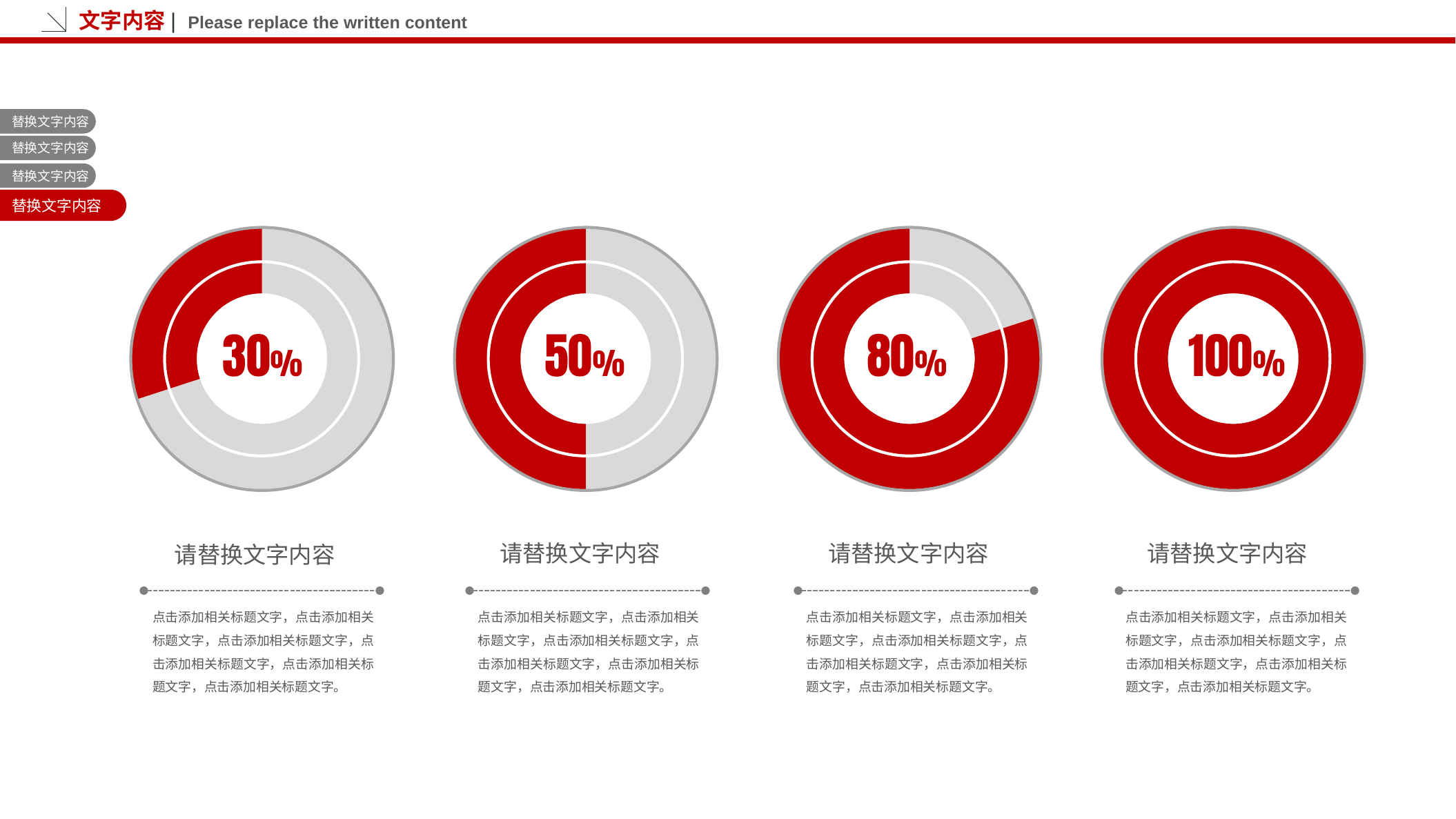

文字内容|  Please replace the written content

替换文字内容

替换文字内容

替换文字内容

替换文字内容

### Chart

| Category |  |
|---|---|

### Chart

| Category |  |
|---|---|

### Chart

| Category |  |
|---|---|

### Chart

| Category |  |
|---|---|
30%
50%
80%
100%
请替换文字内容
请替换文字内容
请替换文字内容
请替换文字内容
点击添加相关标题文字，点击添加相关标题文字，点击添加相关标题文字，点击添加相关标题文字，点击添加相关标题文字，点击添加相关标题文字。
点击添加相关标题文字，点击添加相关标题文字，点击添加相关标题文字，点击添加相关标题文字，点击添加相关标题文字，点击添加相关标题文字。
点击添加相关标题文字，点击添加相关标题文字，点击添加相关标题文字，点击添加相关标题文字，点击添加相关标题文字，点击添加相关标题文字。
点击添加相关标题文字，点击添加相关标题文字，点击添加相关标题文字，点击添加相关标题文字，点击添加相关标题文字，点击添加相关标题文字。